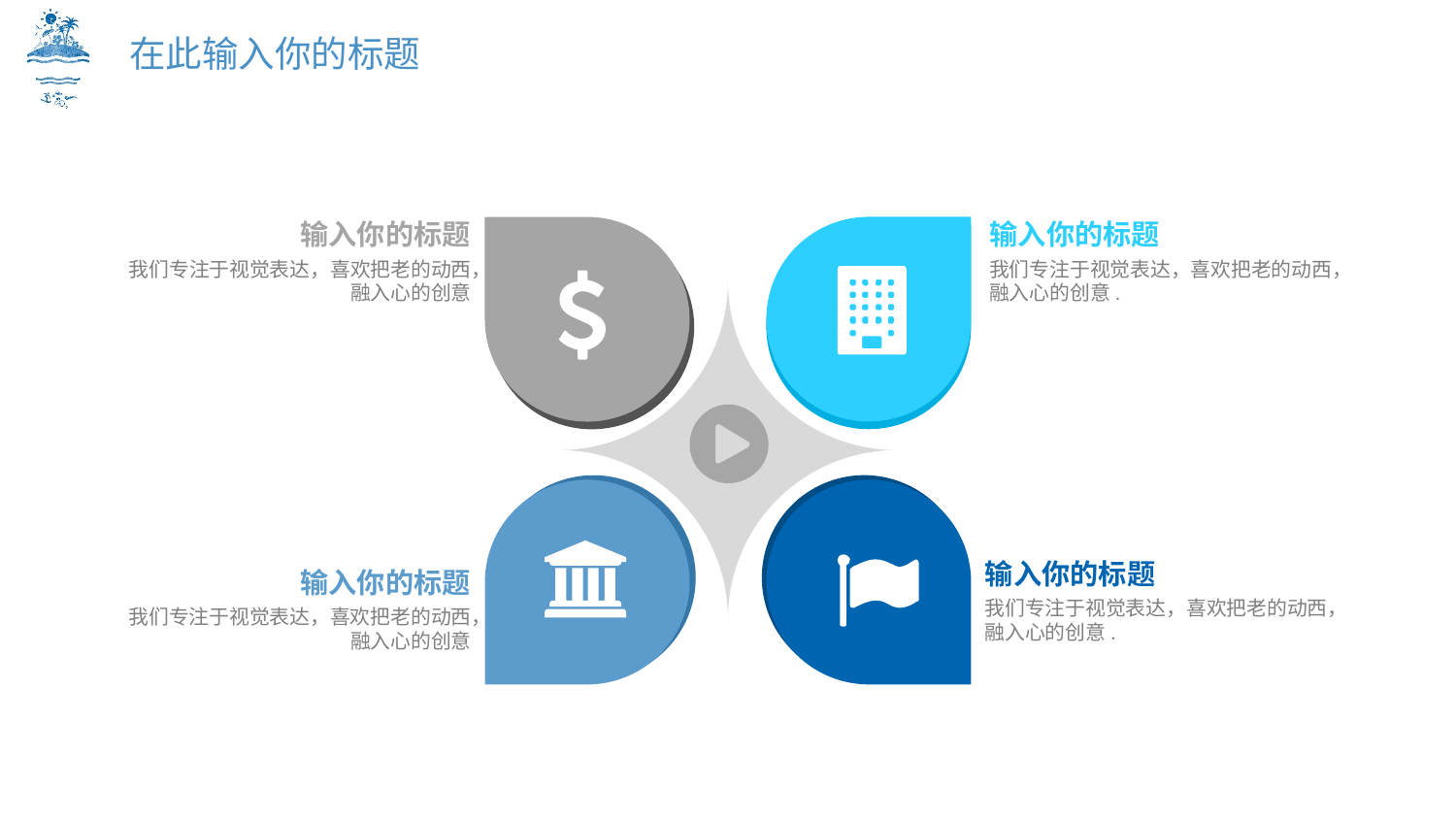

在此输入你的标题
输入你的标题
我们专注于视觉表达，喜欢把老的动西，融入心的创意

输入你的标题
我们专注于视觉表达，喜欢把老的动西，融入心的创意.

输入你的标题
我们专注于视觉表达，喜欢把老的动西，融入心的创意.
输入你的标题
我们专注于视觉表达，喜欢把老的动西，融入心的创意